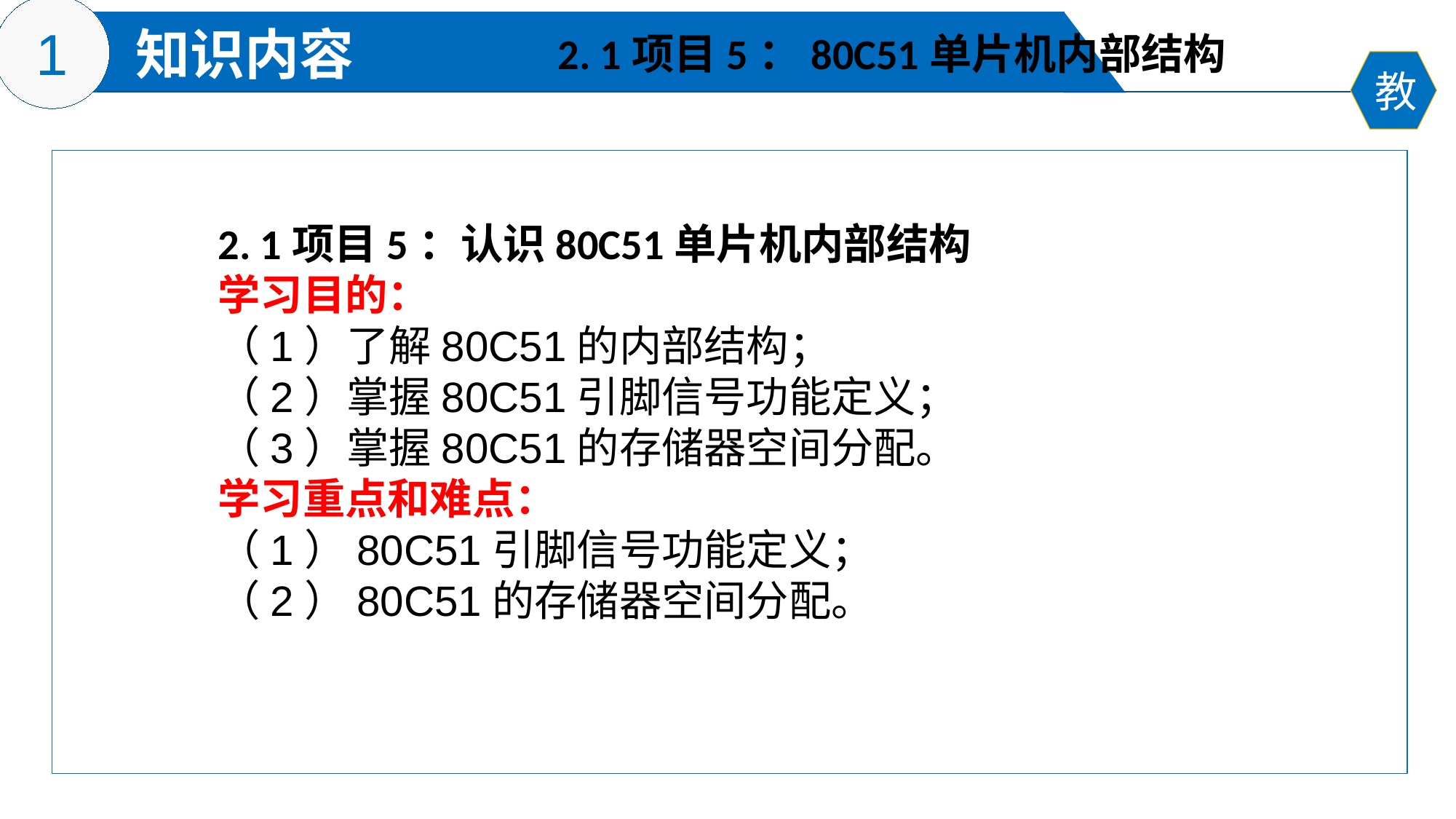

2. 1项目5：80C51单片机内部结构
2. 1项目5：认识80C51单片机内部结构
学习目的：
（1）了解80C51的内部结构；
（2）掌握80C51引脚信号功能定义；
（3）掌握80C51的存储器空间分配。
学习重点和难点：
（1）80C51引脚信号功能定义；
（2）80C51的存储器空间分配。